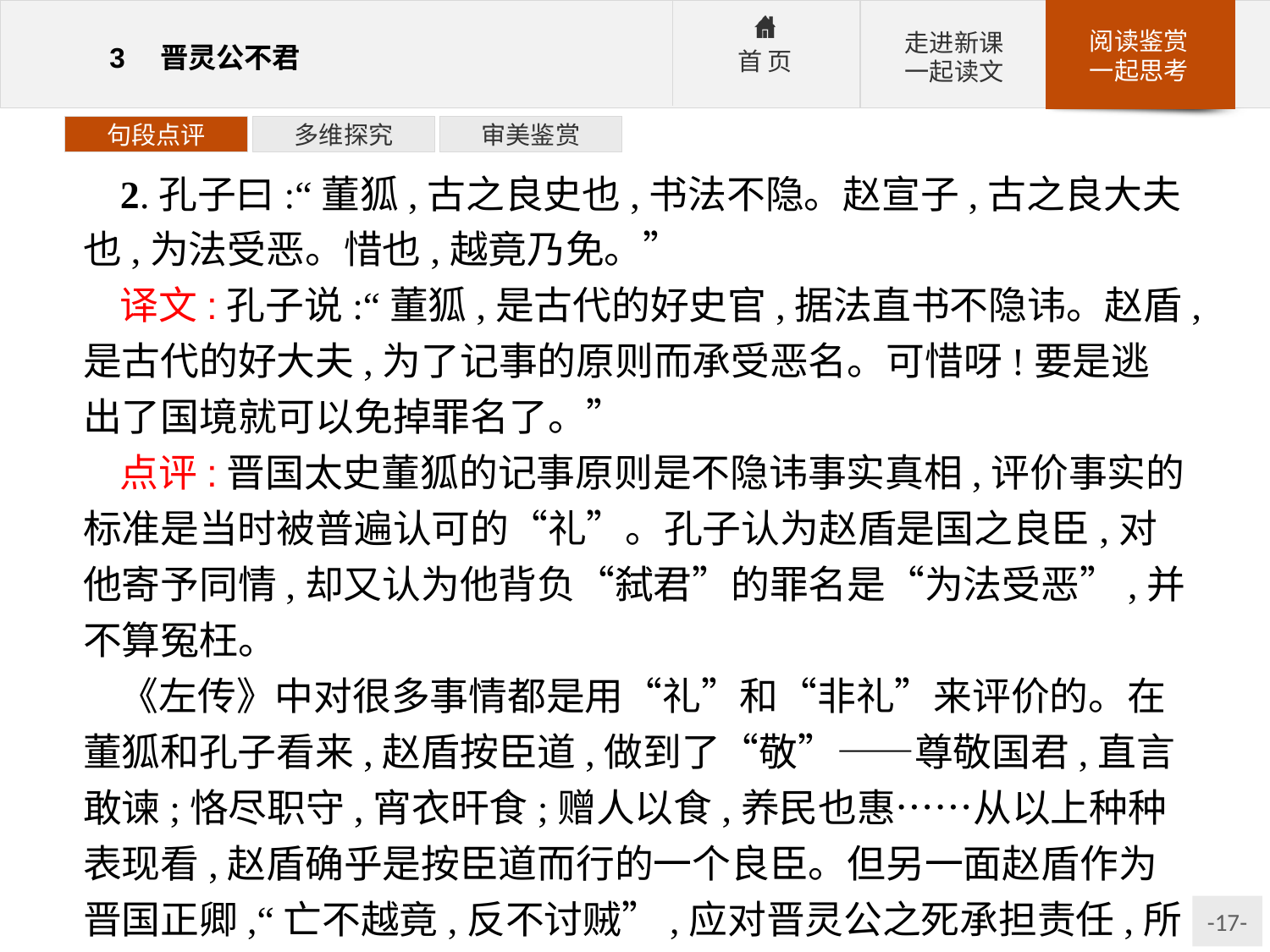

句段点评
多维探究
审美鉴赏
2.孔子曰:“董狐,古之良史也,书法不隐。赵宣子,古之良大夫也,为法受恶。惜也,越竟乃免。”
译文:孔子说:“董狐,是古代的好史官,据法直书不隐讳。赵盾,是古代的好大夫,为了记事的原则而承受恶名。可惜呀!要是逃出了国境就可以免掉罪名了。”
点评:晋国太史董狐的记事原则是不隐讳事实真相,评价事实的标准是当时被普遍认可的“礼”。孔子认为赵盾是国之良臣,对他寄予同情,却又认为他背负“弑君”的罪名是“为法受恶”,并不算冤枉。
《左传》中对很多事情都是用“礼”和“非礼”来评价的。在董狐和孔子看来,赵盾按臣道,做到了“敬”——尊敬国君,直言敢谏;恪尽职守,宵衣旰食;赠人以食,养民也惠……从以上种种表现看,赵盾确乎是按臣道而行的一个良臣。但另一面赵盾作为晋国正卿,“亡不越竟,反不讨贼”,应对晋灵公之死承担责任,所以记作“赵盾弑其君”是合乎礼法的。